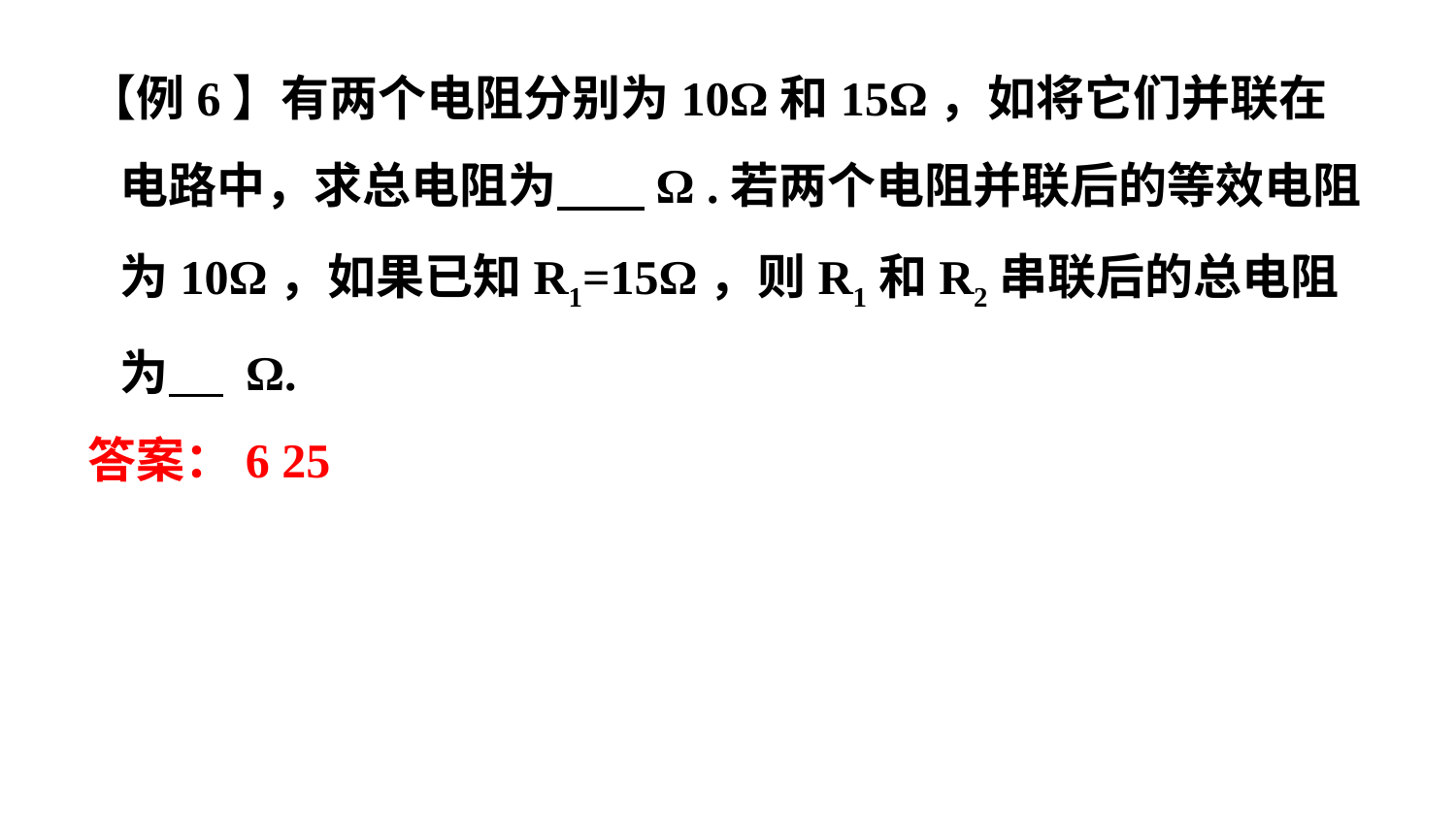

【例6】有两个电阻分别为10Ω和15Ω，如将它们并联在电路中，求总电阻为        Ω .若两个电阻并联后的等效电阻为10Ω，如果已知R1=15Ω，则R1和R2串联后的总电阻为      Ω.
答案：6 25